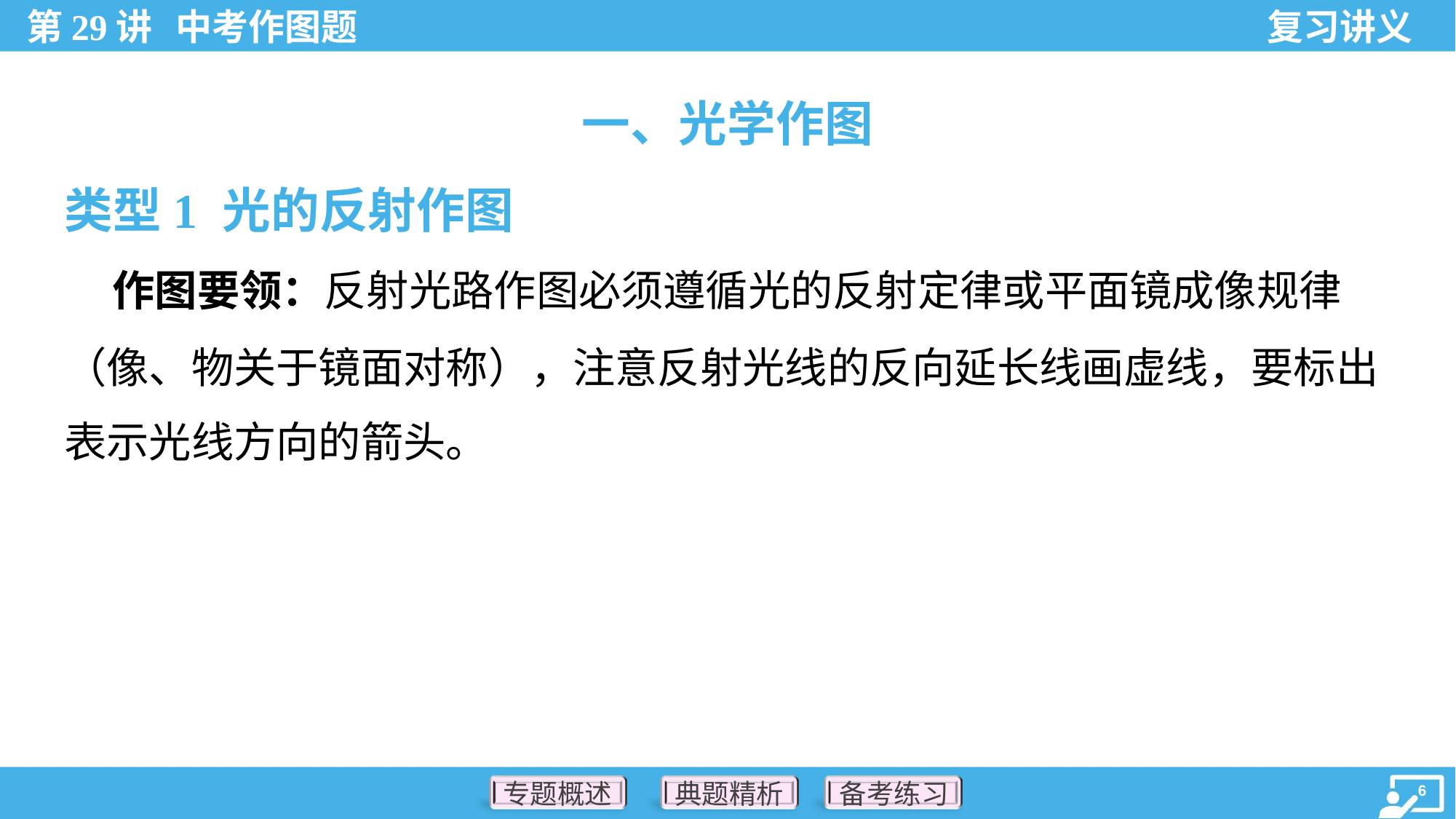

一、光学作图
类型1 光的反射作图
    作图要领：反射光路作图必须遵循光的反射定律或平面镜成像规律
（像、物关于镜面对称），注意反射光线的反向延长线画虚线，要标出
表示光线方向的箭头。